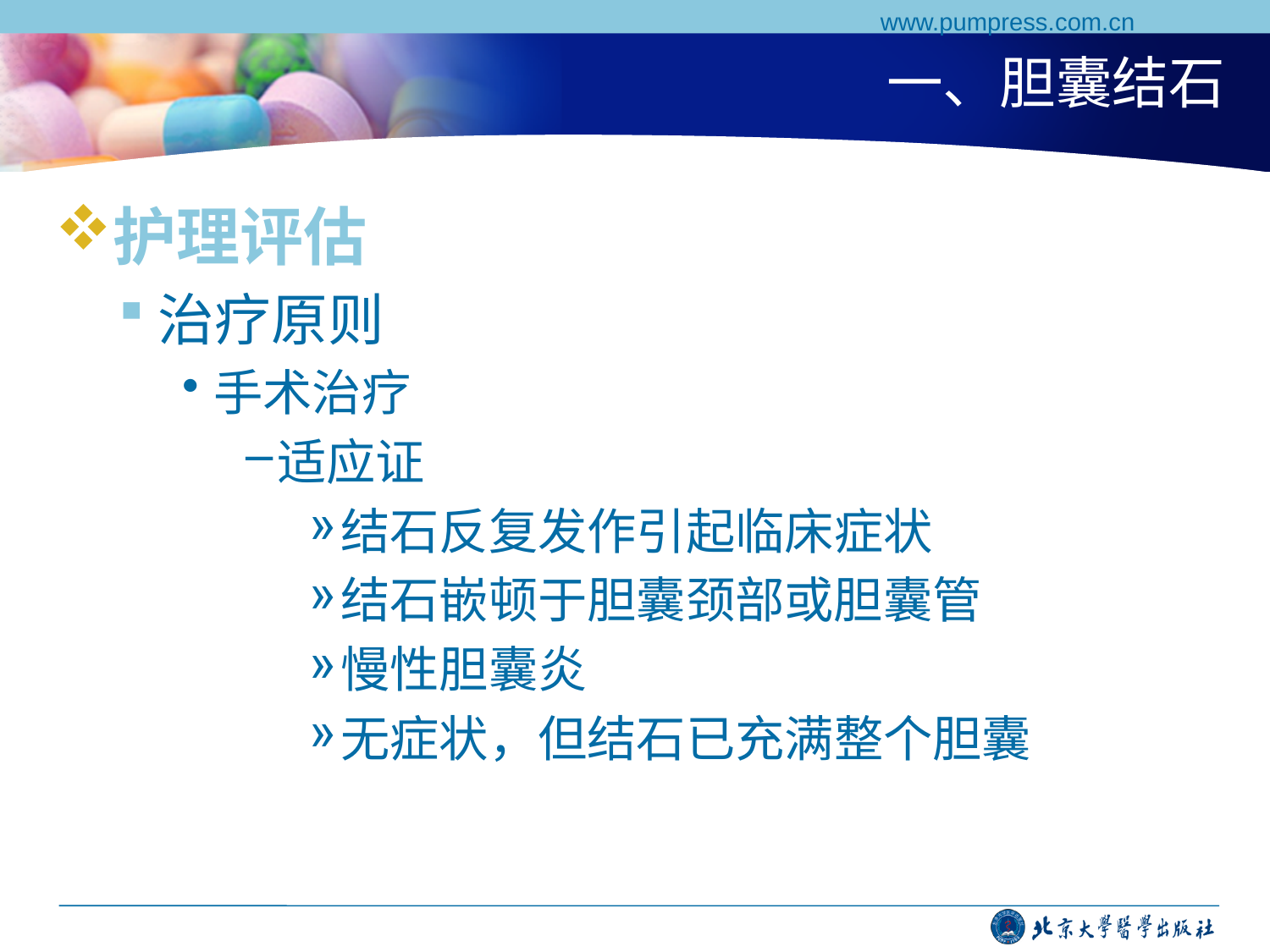

www.pumpress.com.cn
# 一、胆囊结石
护理评估
治疗原则
手术治疗
适应证
结石反复发作引起临床症状
结石嵌顿于胆囊颈部或胆囊管
慢性胆囊炎
无症状，但结石已充满整个胆囊